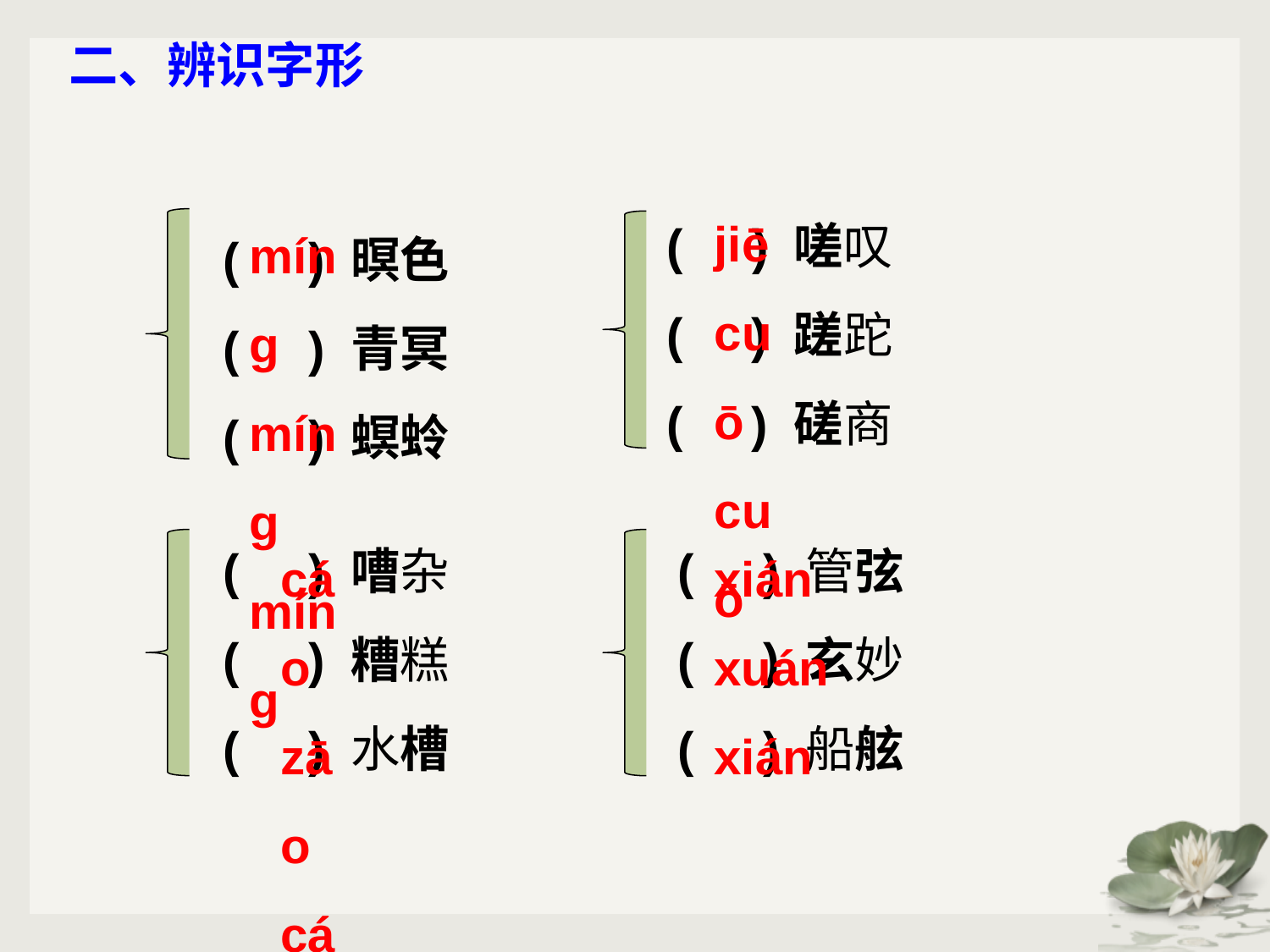

二、辨识字形

jiē
cuō
cuō
(     ) 嗟叹
(     ) 蹉跎
(     ) 磋商
míng
míng
míng
(     ) 暝色
(     ) 青冥
(     ) 螟蛉

(     ) 嘈杂
(     ) 糟糕
(     ) 水槽
(     ) 管弦
(     ) 玄妙
(     ) 船舷
xián
xuán
xián
cáo
zāo
cáo